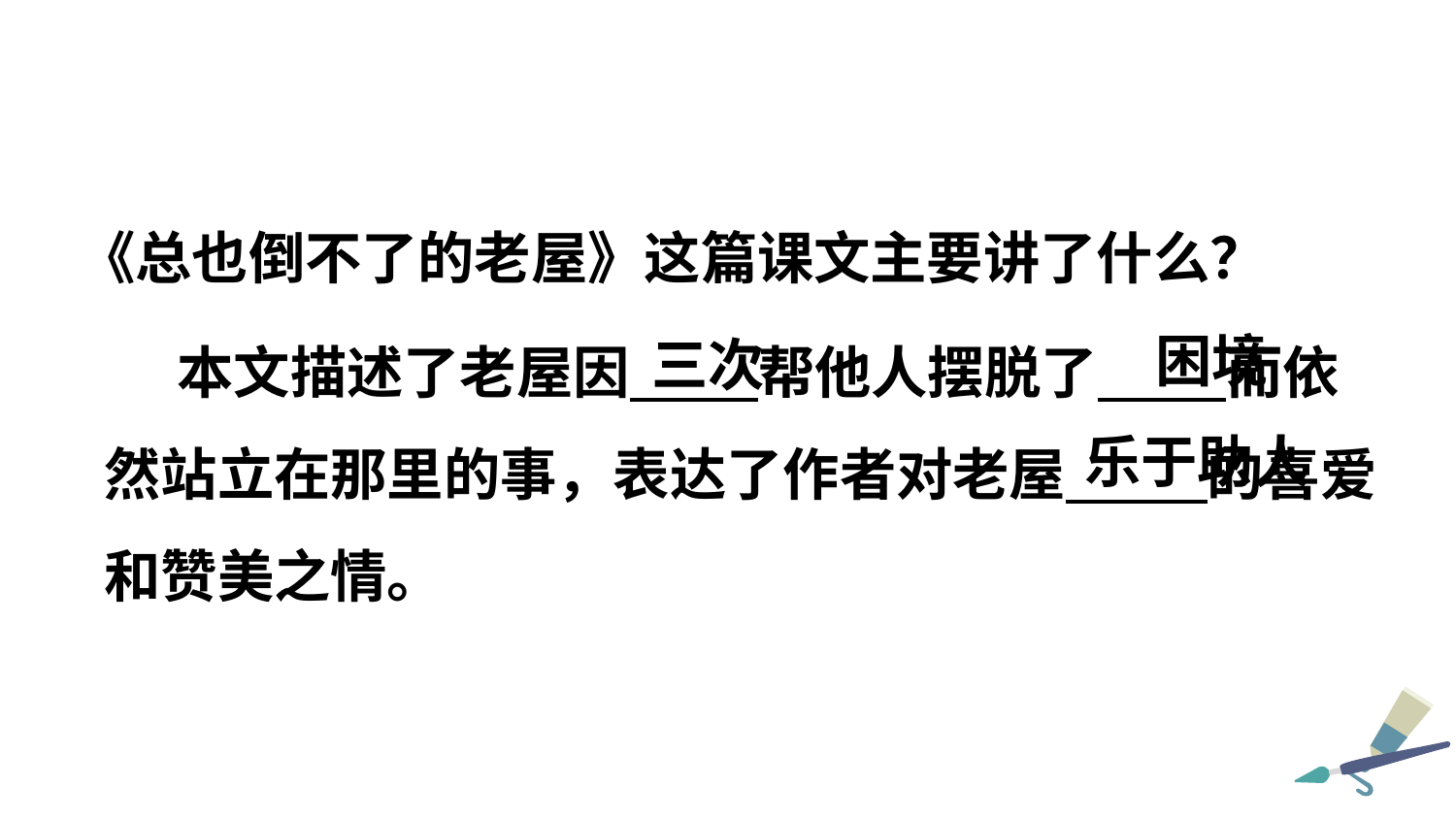

《总也倒不了的老屋》这篇课文主要讲了什么？
困境
三次
本文描述了老屋因          帮他人摆脱了          而依然站立在那里的事，表达了作者对老屋           的喜爱和赞美之情。
乐于助人